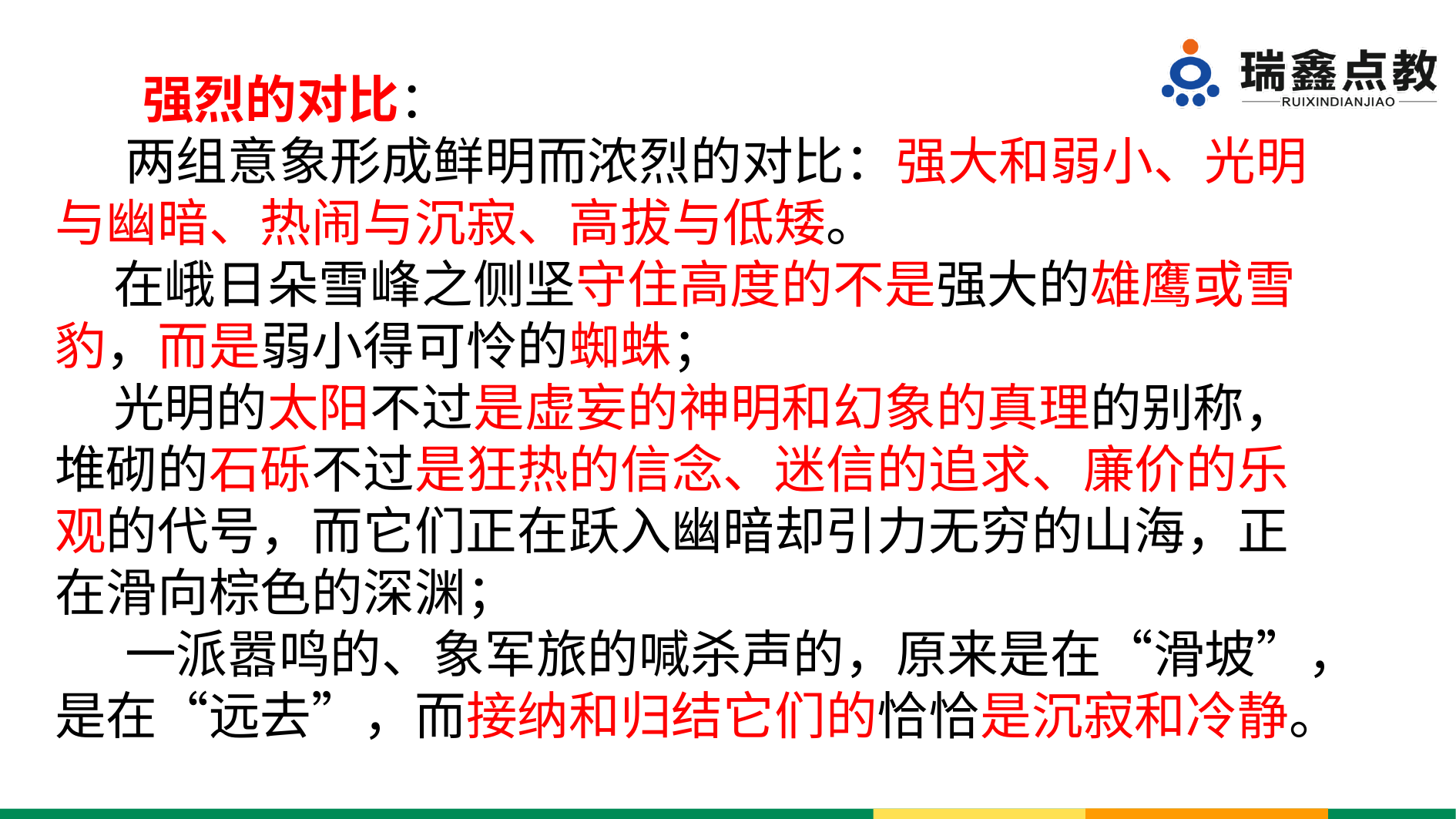

强烈的对比：
     两组意象形成鲜明而浓烈的对比：强大和弱小、光明与幽暗、热闹与沉寂、高拔与低矮。
    在峨日朵雪峰之侧坚守住高度的不是强大的雄鹰或雪豹，而是弱小得可怜的蜘蛛；
    光明的太阳不过是虚妄的神明和幻象的真理的别称，堆砌的石砾不过是狂热的信念、迷信的追求、廉价的乐观的代号，而它们正在跃入幽暗却引力无穷的山海，正在滑向棕色的深渊；
     一派嚣鸣的、象军旅的喊杀声的，原来是在“滑坡”，是在“远去”，而接纳和归结它们的恰恰是沉寂和冷静。